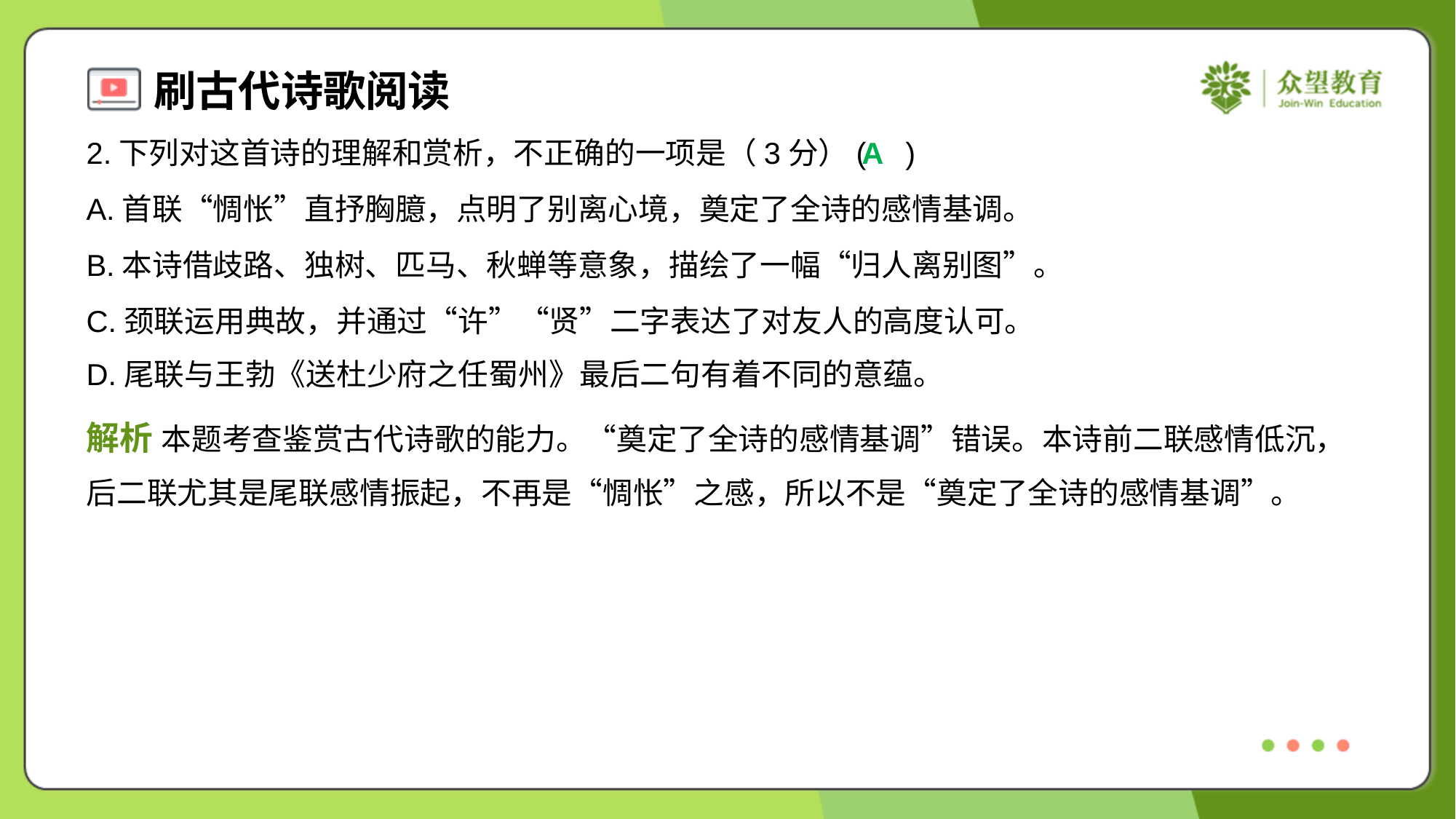

2.下列对这首诗的理解和赏析，不正确的一项是（3分）(     )
A
A.首联“惆怅”直抒胸臆，点明了别离心境，奠定了全诗的感情基调。
B.本诗借歧路、独树、匹马、秋蝉等意象，描绘了一幅“归人离别图”。
C.颈联运用典故，并通过“许”“贤”二字表达了对友人的高度认可。
D.尾联与王勃《送杜少府之任蜀州》最后二句有着不同的意蕴。
解析 本题考查鉴赏古代诗歌的能力。“奠定了全诗的感情基调”错误。本诗前二联感情低沉，
后二联尤其是尾联感情振起，不再是“惆怅”之感，所以不是“奠定了全诗的感情基调”。